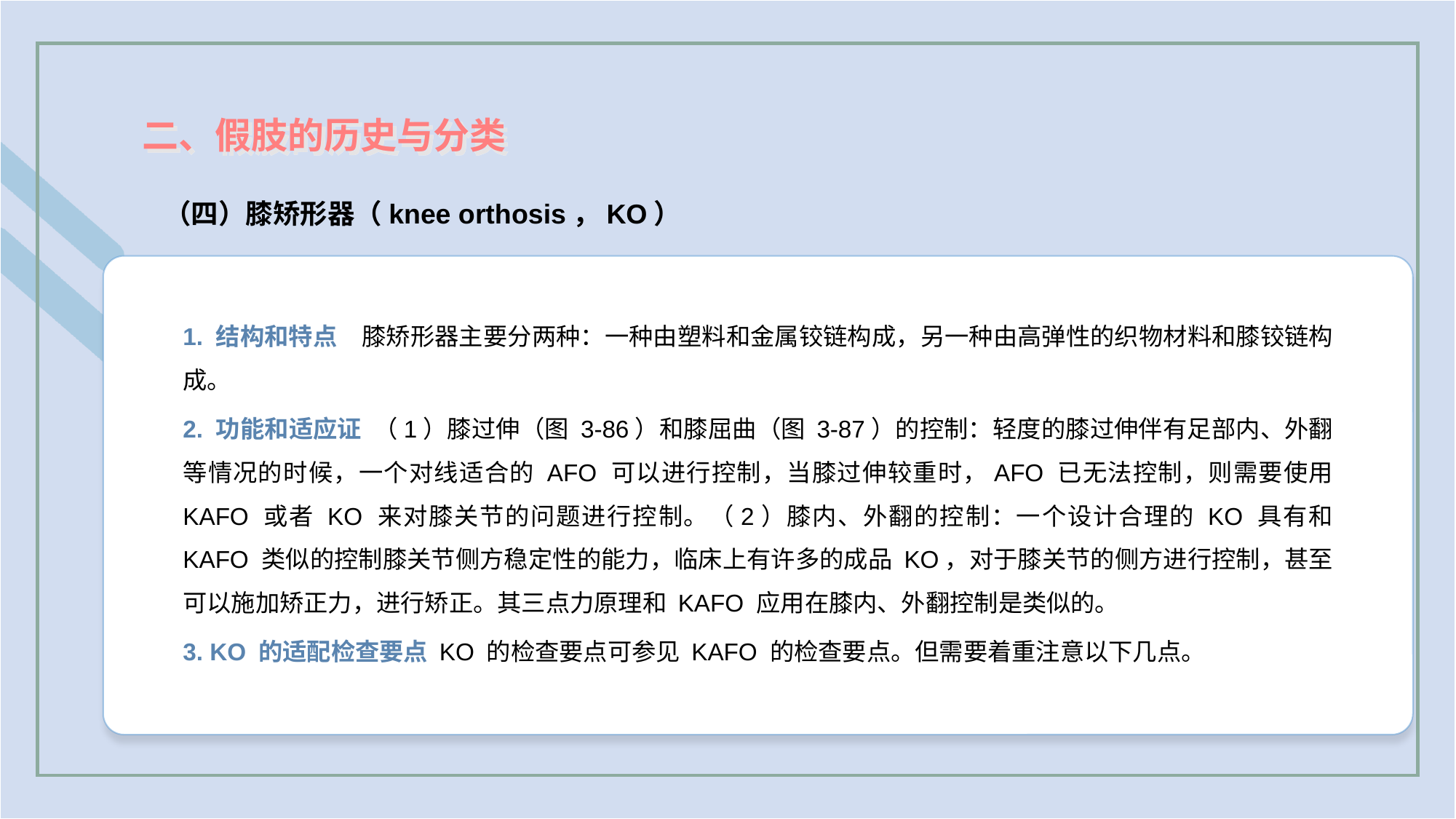

二、假肢的历史与分类
（四）膝矫形器（knee orthosis，KO）

1. 结构和特点　膝矫形器主要分两种：一种由塑料和金属铰链构成，另一种由高弹性的织物材料和膝铰链构成。
2. 功能和适应证  （1）膝过伸（图 3-86）和膝屈曲（图 3-87）的控制：轻度的膝过伸伴有足部内、外翻等情况的时候，一个对线适合的 AFO 可以进行控制，当膝过伸较重时，AFO 已无法控制，则需要使用 KAFO 或者 KO 来对膝关节的问题进行控制。（2）膝内、外翻的控制：一个设计合理的 KO 具有和 KAFO 类似的控制膝关节侧方稳定性的能力，临床上有许多的成品 KO，对于膝关节的侧方进行控制，甚至可以施加矫正力，进行矫正。其三点力原理和 KAFO 应用在膝内、外翻控制是类似的。
3. KO 的适配检查要点 KO 的检查要点可参见 KAFO 的检查要点。但需要着重注意以下几点。